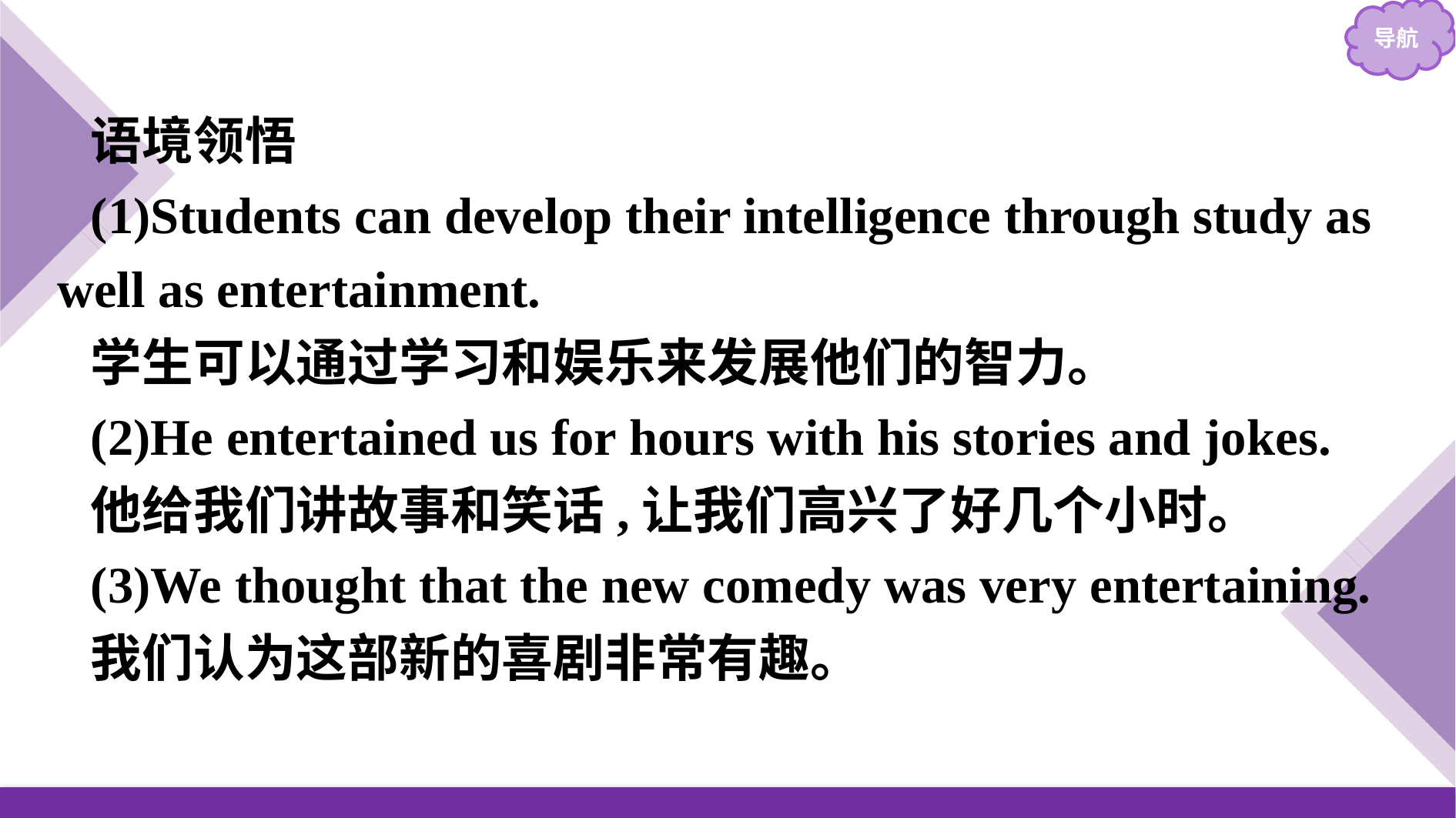

语境领悟
(1)Students can develop their intelligence through study as well as entertainment.
学生可以通过学习和娱乐来发展他们的智力。
(2)He entertained us for hours with his stories and jokes.
他给我们讲故事和笑话,让我们高兴了好几个小时。
(3)We thought that the new comedy was very entertaining.
我们认为这部新的喜剧非常有趣。